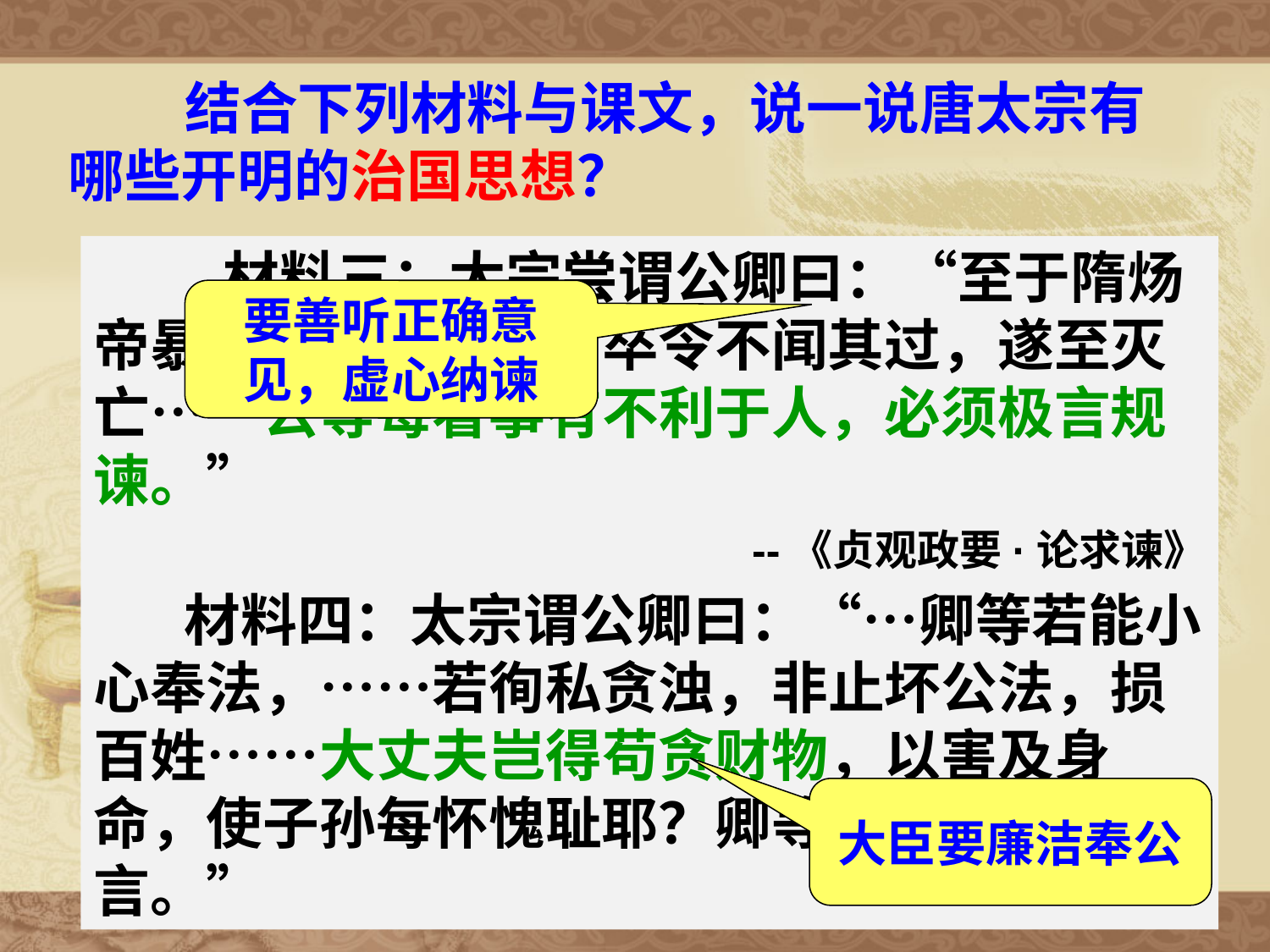

结合下列材料与课文，说一说唐太宗有哪些开明的治国思想？
         材料三：太宗尝谓公卿曰：“至于隋炀帝暴虐，臣下钳口，卒令不闻其过，遂至灭亡……公等每看事有不利于人，必须极言规谏。”
--《贞观政要·论求谏》
      材料四：太宗谓公卿曰：“…卿等若能小心奉法，……若徇私贪浊，非止坏公法，损百姓……大丈夫岂得苟贪财物，以害及身命，使子孙每怀愧耻耶？卿等宜深思此言。”
要善听正确意
见，虚心纳谏
大臣要廉洁奉公